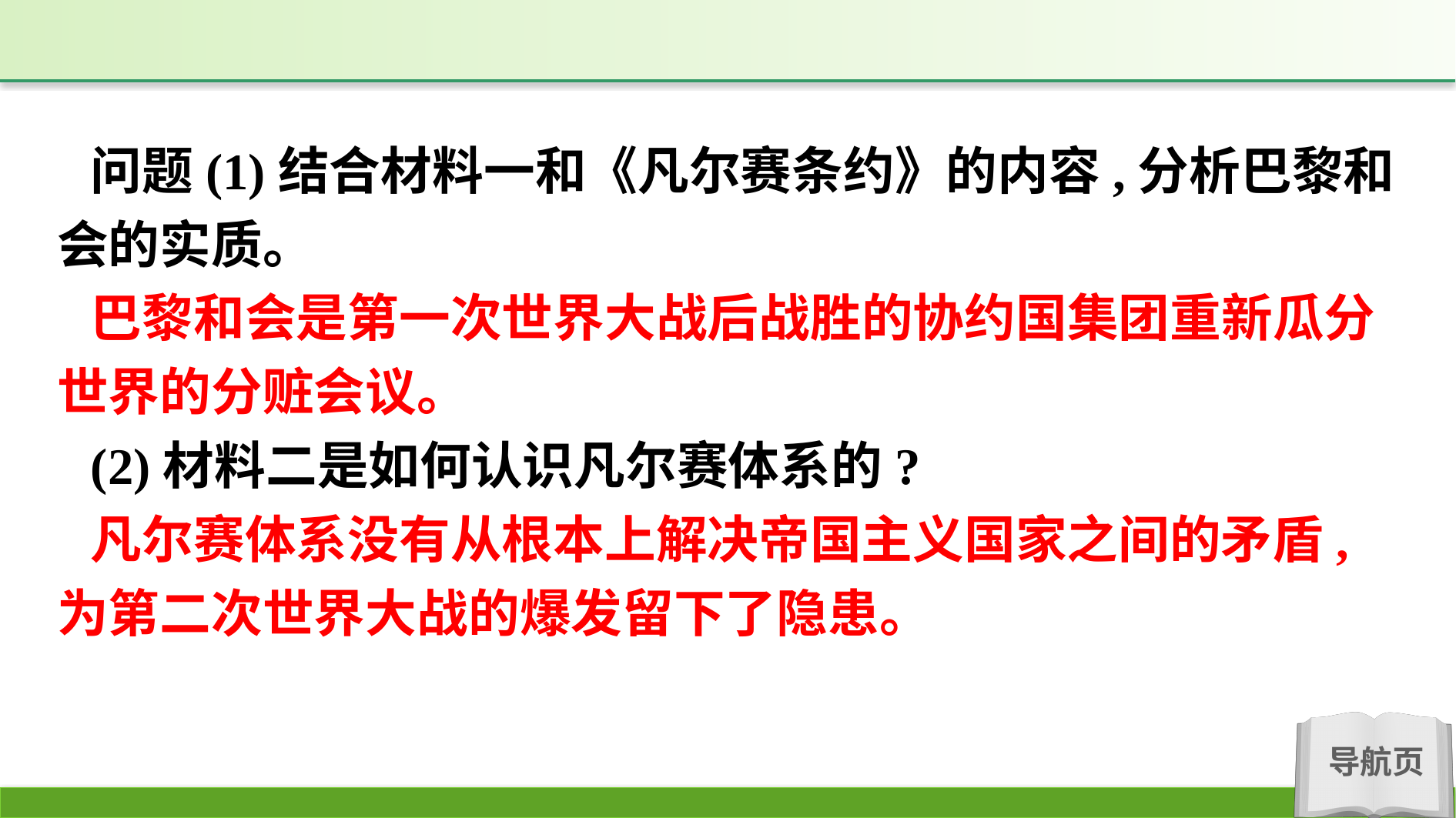

问题(1)结合材料一和《凡尔赛条约》的内容,分析巴黎和会的实质。
巴黎和会是第一次世界大战后战胜的协约国集团重新瓜分世界的分赃会议。
(2)材料二是如何认识凡尔赛体系的?
凡尔赛体系没有从根本上解决帝国主义国家之间的矛盾,为第二次世界大战的爆发留下了隐患。